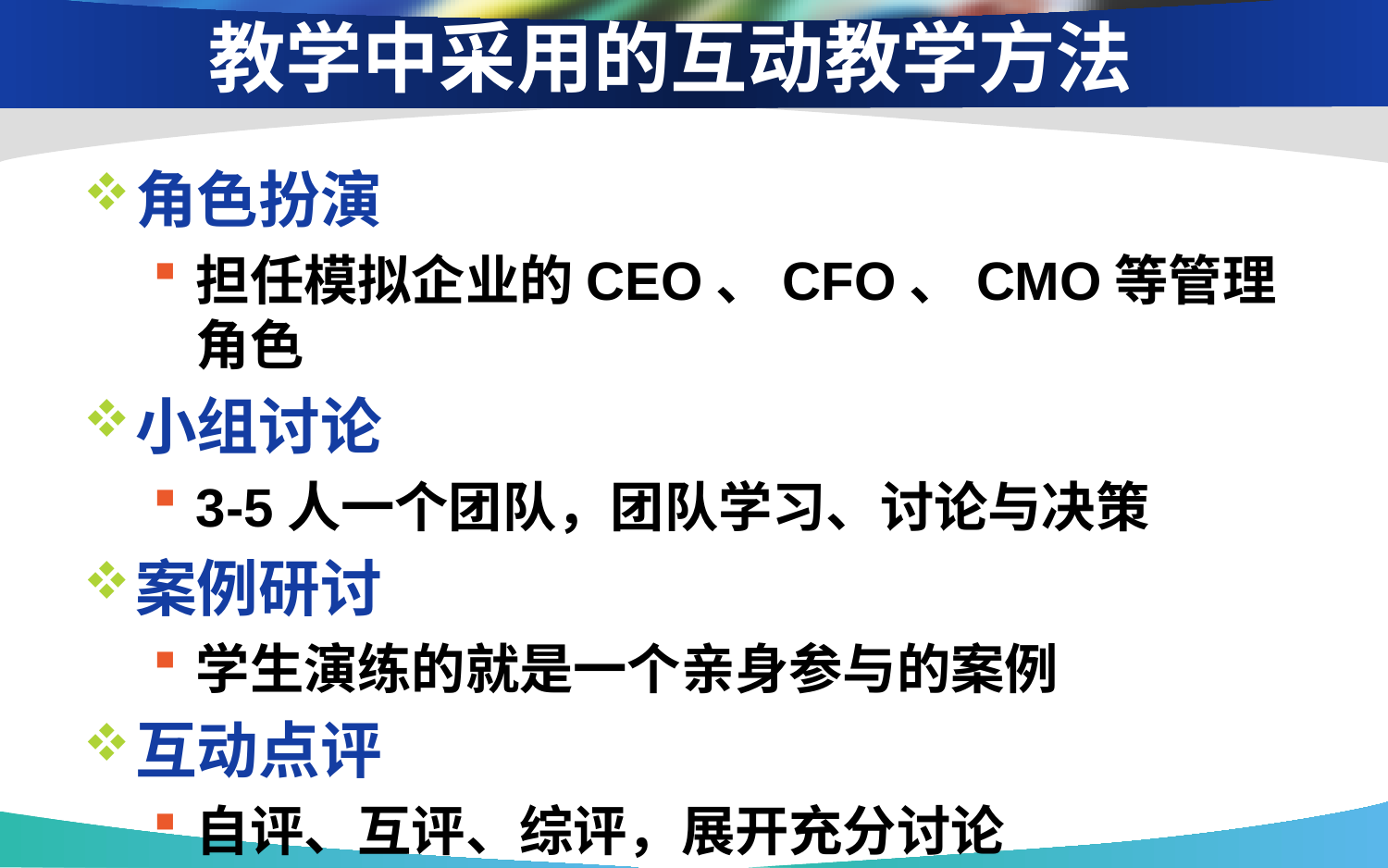

# 教学中采用的互动教学方法
角色扮演
担任模拟企业的CEO、CFO、CMO等管理角色
小组讨论
3-5人一个团队，团队学习、讨论与决策
案例研讨
学生演练的就是一个亲身参与的案例
互动点评
自评、互评、综评，展开充分讨论